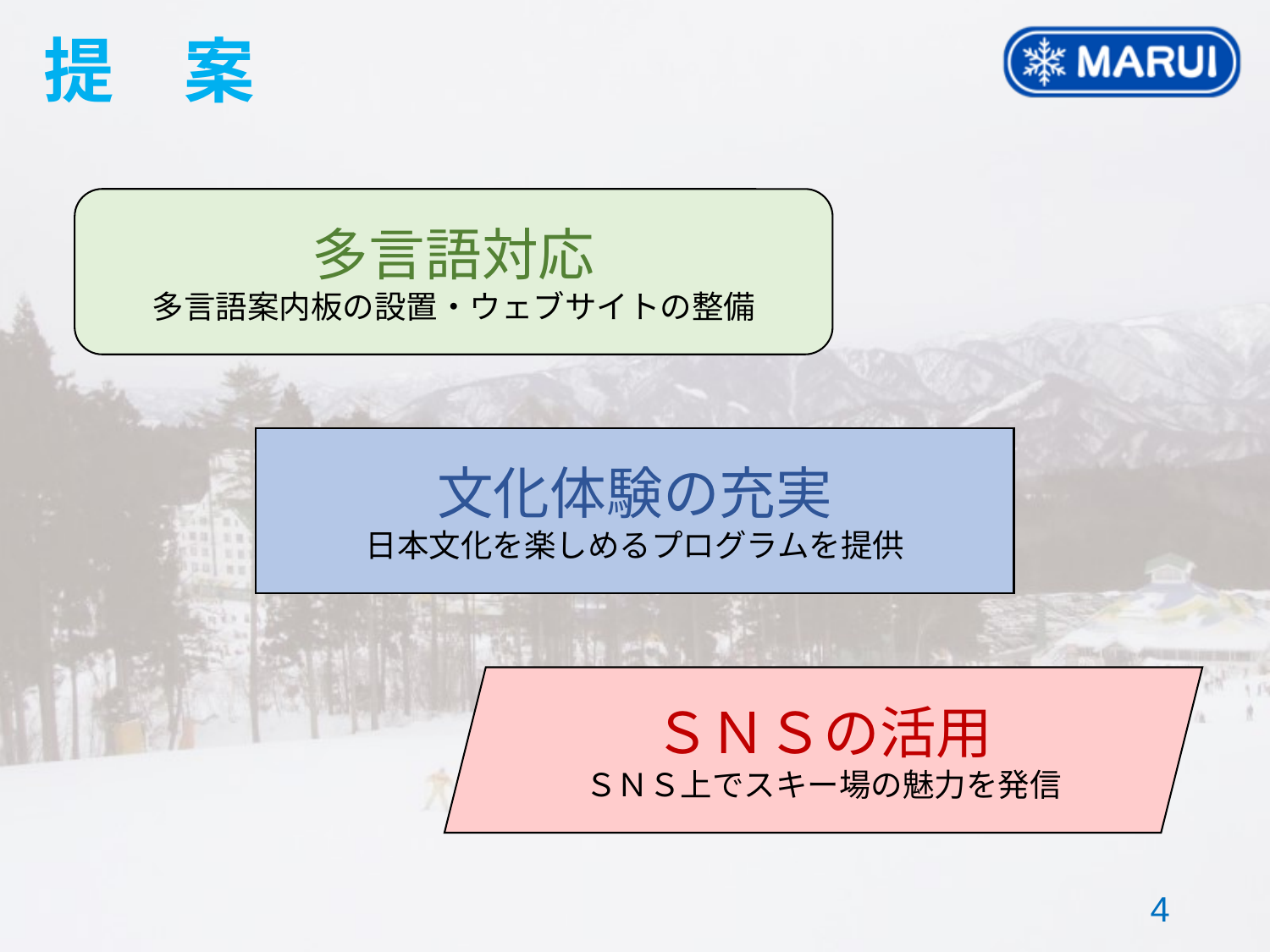

提　案
多言語対応
多言語案内板の設置・ウェブサイトの整備
文化体験の充実
日本文化を楽しめるプログラムを提供
ＳＮＳの活用
ＳＮＳ上でスキー場の魅力を発信
4